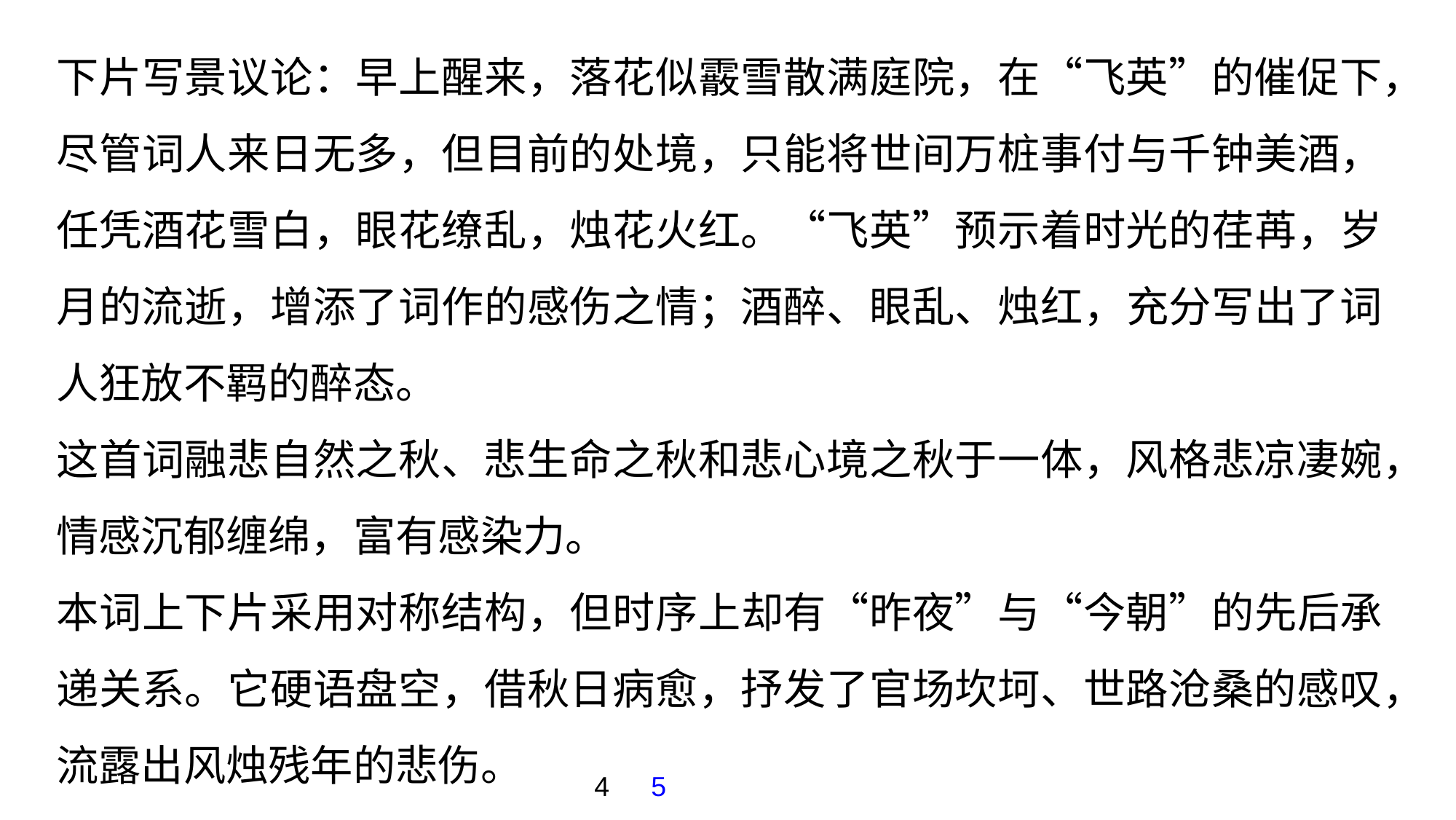

下片写景议论：早上醒来，落花似霰雪散满庭院，在“飞英”的催促下，尽管词人来日无多，但目前的处境，只能将世间万桩事付与千钟美酒，任凭酒花雪白，眼花缭乱，烛花火红。“飞英”预示着时光的荏苒，岁月的流逝，增添了词作的感伤之情；酒醉、眼乱、烛红，充分写出了词人狂放不羁的醉态。
这首词融悲自然之秋、悲生命之秋和悲心境之秋于一体，风格悲凉凄婉，情感沉郁缠绵，富有感染力。
本词上下片采用对称结构，但时序上却有“昨夜”与“今朝”的先后承递关系。它硬语盘空，借秋日病愈，抒发了官场坎坷、世路沧桑的感叹，流露出风烛残年的悲伤。
4
5